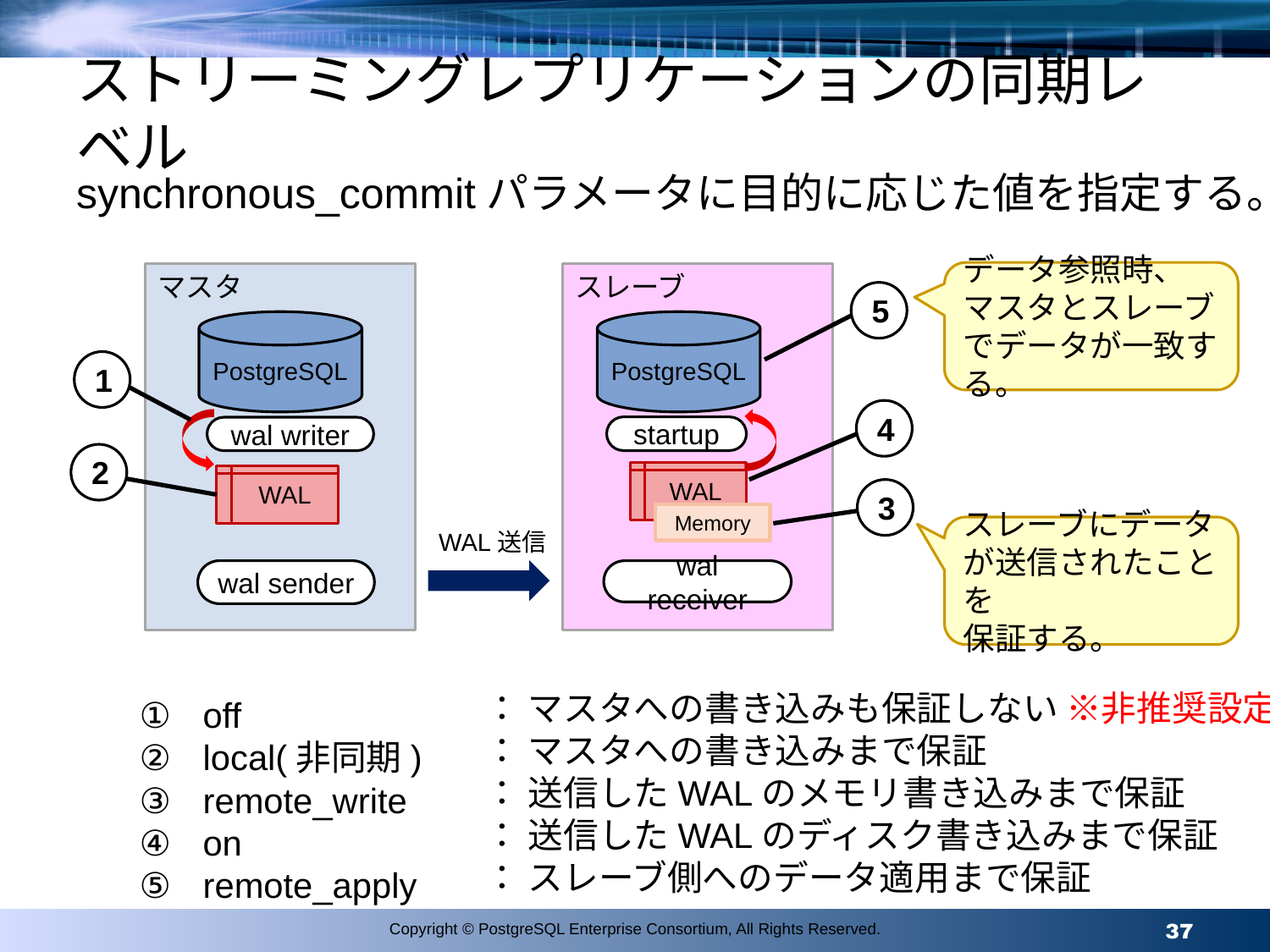

# ストリーミングレプリケーションの同期レベル
synchronous_commitパラメータに目的に応じた値を指定する。
データ参照時、
マスタとスレーブでデータが一致する。
マスタ
スレーブ
PostgreSQL
PostgreSQL

WAL
WAL
WAL送信

wal sender
wal receiver
5
1
4
startup
wal writer
2
3
Memory
スレーブにデータが送信されたことを
保証する。
： マスタへの書き込みも保証しない ※非推奨設定
： マスタへの書き込みまで保証
： 送信したWALのメモリ書き込みまで保証
： 送信したWALのディスク書き込みまで保証
： スレーブ側へのデータ適用まで保証
off
local(非同期)
remote_write
on
remote_apply
37